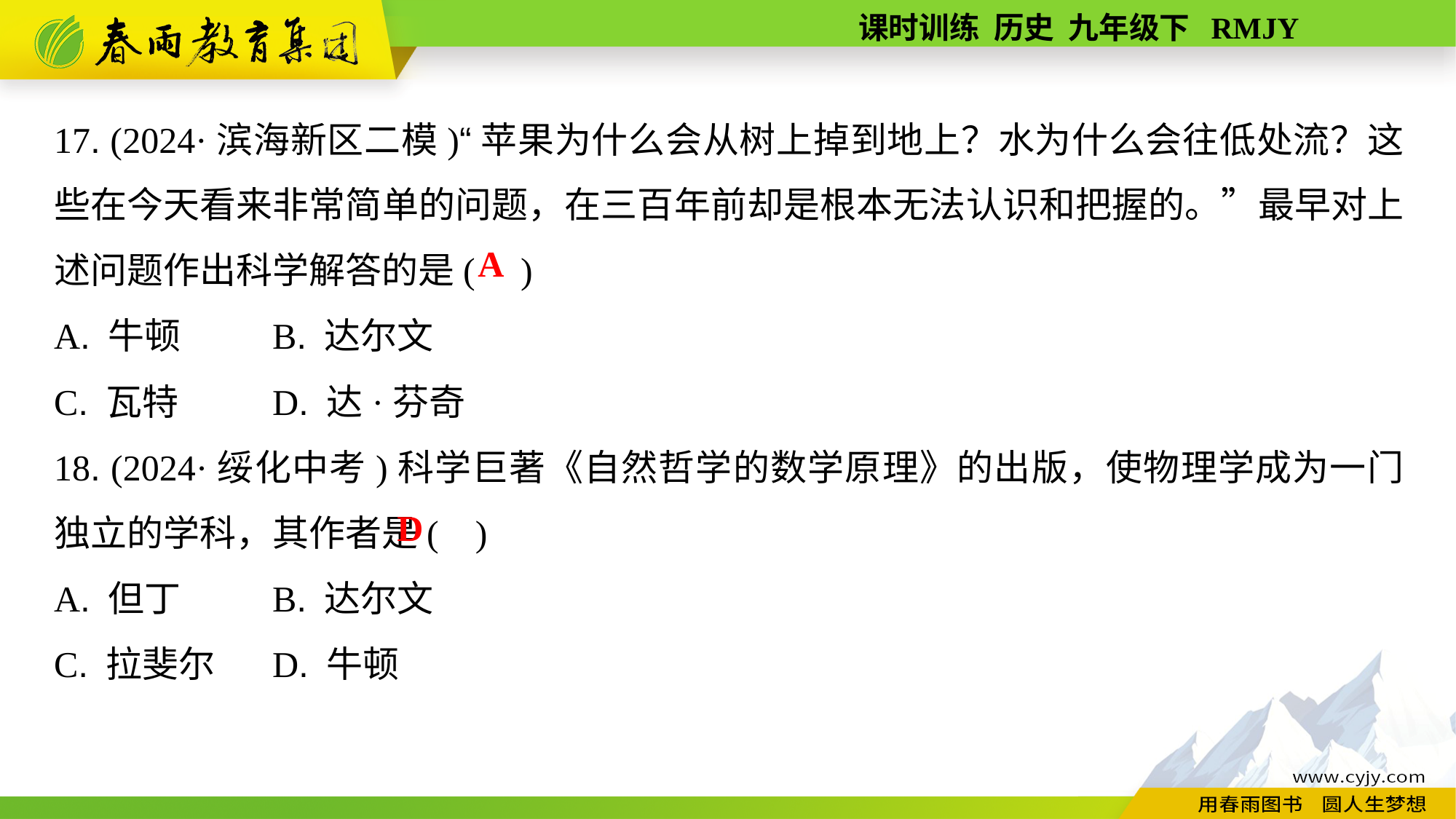

17. (2024·滨海新区二模)“苹果为什么会从树上掉到地上？水为什么会往低处流？这些在今天看来非常简单的问题，在三百年前却是根本无法认识和把握的。”最早对上述问题作出科学解答的是(     )
A. 牛顿	B. 达尔文
C. 瓦特	D. 达·芬奇
18. (2024·绥化中考)科学巨著《自然哲学的数学原理》的出版，使物理学成为一门独立的学科，其作者是(    )
A. 但丁	B. 达尔文
C. 拉斐尔	D. 牛顿
A
D